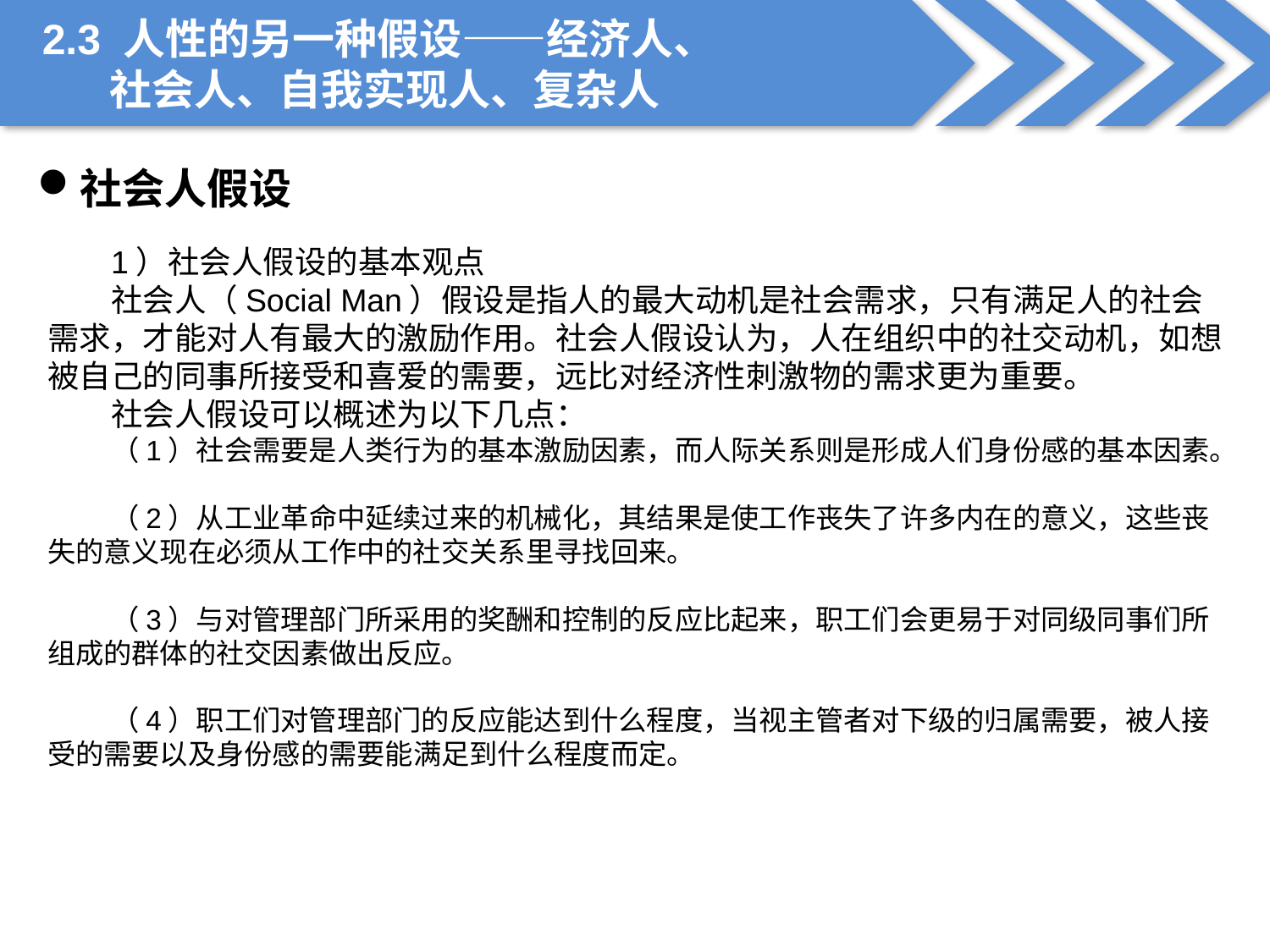

2.3 人性的另一种假设——经济人、
      社会人、自我实现人、复杂人
社会人假设
1）社会人假设的基本观点
社会人（Social Man）假设是指人的最大动机是社会需求，只有满足人的社会需求，才能对人有最大的激励作用。社会人假设认为，人在组织中的社交动机，如想被自己的同事所接受和喜爱的需要，远比对经济性刺激物的需求更为重要。
社会人假设可以概述为以下几点：
（1）社会需要是人类行为的基本激励因素，而人际关系则是形成人们身份感的基本因素。

（2）从工业革命中延续过来的机械化，其结果是使工作丧失了许多内在的意义，这些丧失的意义现在必须从工作中的社交关系里寻找回来。

（3）与对管理部门所采用的奖酬和控制的反应比起来，职工们会更易于对同级同事们所组成的群体的社交因素做出反应。

（4）职工们对管理部门的反应能达到什么程度，当视主管者对下级的归属需要，被人接受的需要以及身份感的需要能满足到什么程度而定。